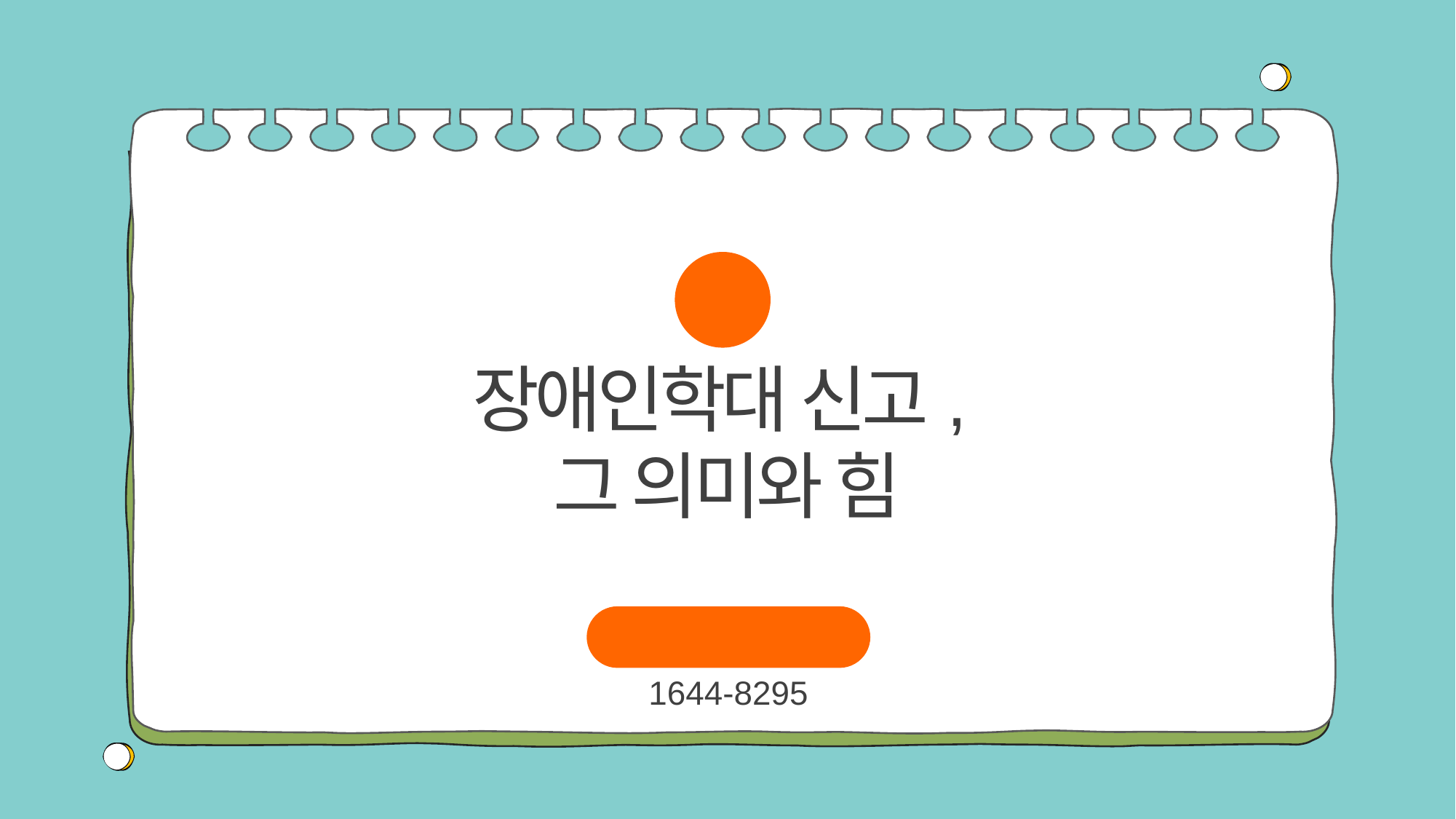

05
장애인학대 신고,
그 의미와 힘
장애인학대신고
1644-8295